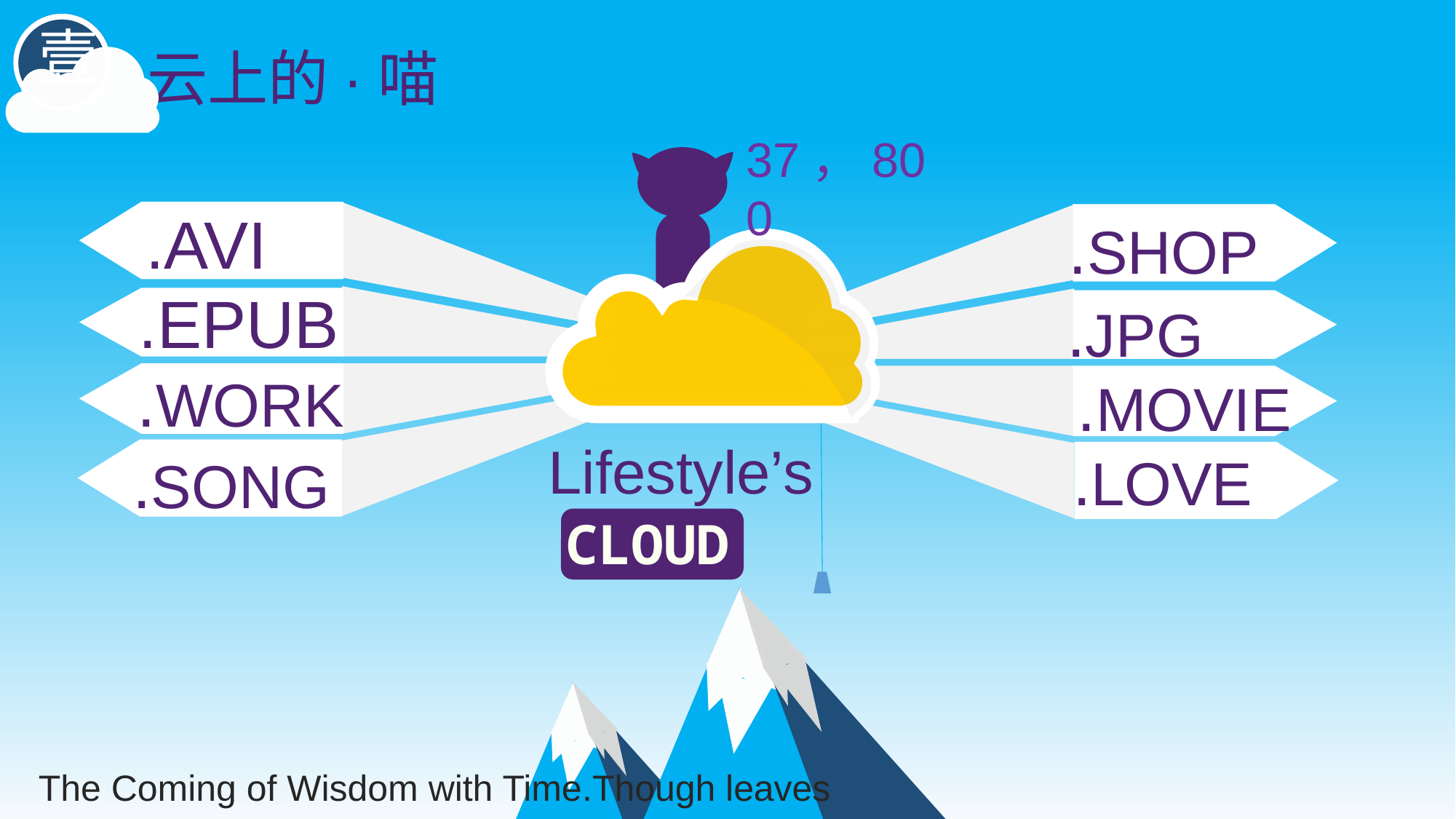

壹

云上的·喵

37，800

.AVI

.SHOP

.EPUB
.JPG
.WORK
.MOVIE

Lifestyle’s
.LOVE
.SONG
CLOUD

The Coming of Wisdom with Time.Though leaves are many, the root is one;